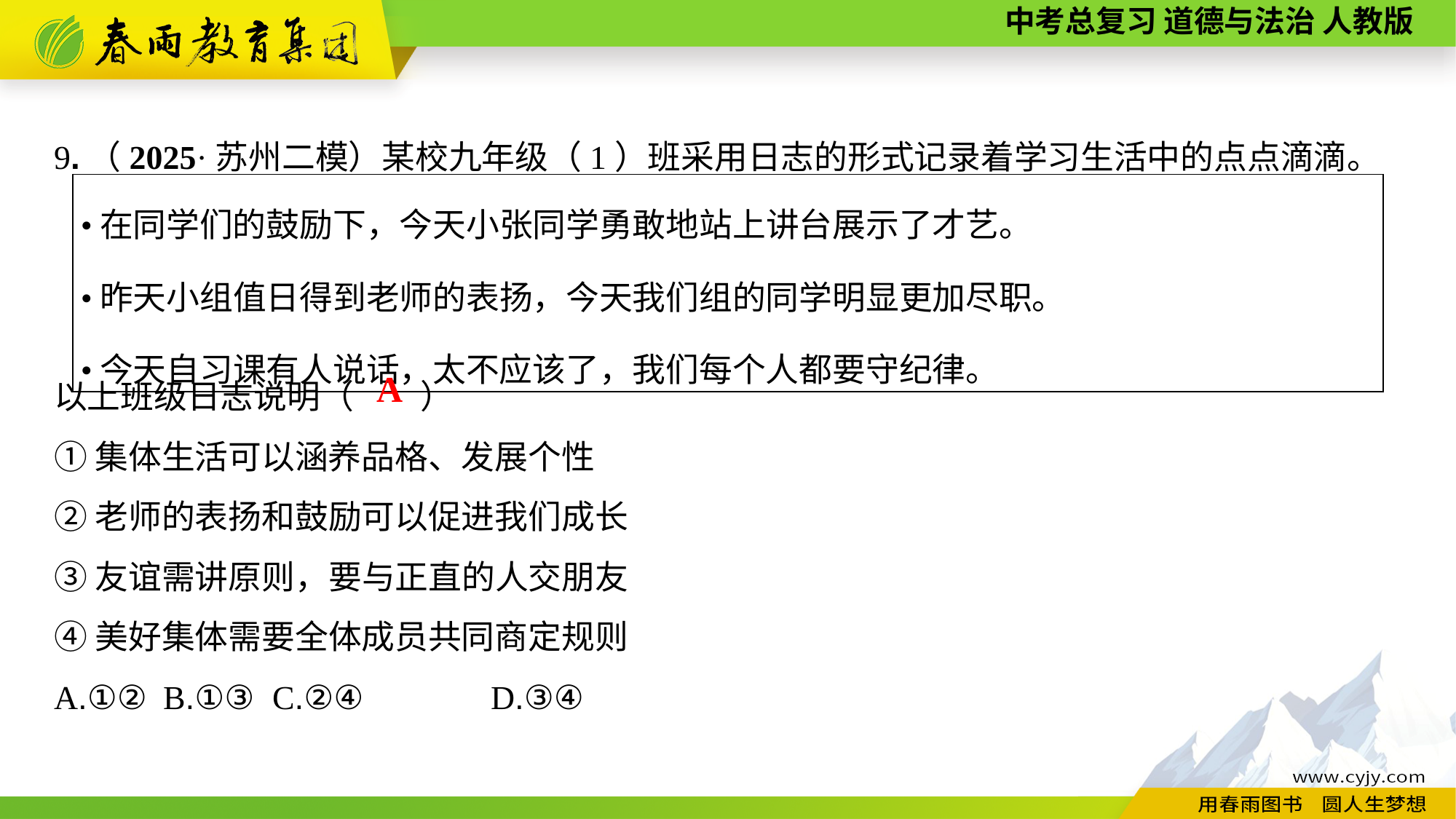

9.（2025·苏州二模）某校九年级（1）班采用日志的形式记录着学习生活中的点点滴滴。

以上班级日志说明（　　）
①集体生活可以涵养品格、发展个性
②老师的表扬和鼓励可以促进我们成长
③友谊需讲原则，要与正直的人交朋友
④美好集体需要全体成员共同商定规则
A.①②	B.①③	C.②④		D.③④
| •在同学们的鼓励下，今天小张同学勇敢地站上讲台展示了才艺。 •昨天小组值日得到老师的表扬，今天我们组的同学明显更加尽职。 •今天自习课有人说话，太不应该了，我们每个人都要守纪律。 |
| --- |
A